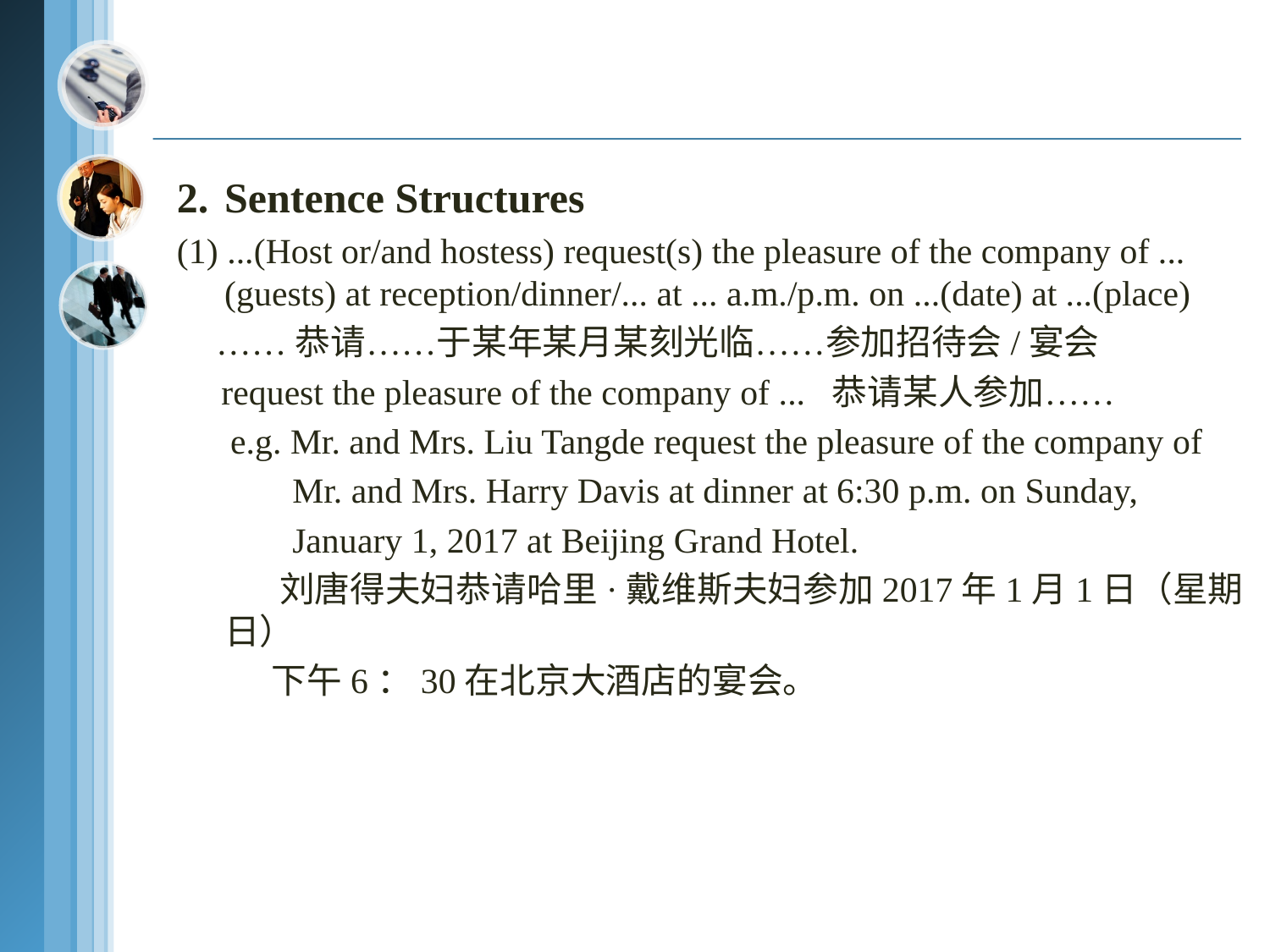

2.	Sentence Structures
(1) ...(Host or/and hostess) request(s) the pleasure of the company of ...(guests) at reception/dinner/... at ... a.m./p.m. on ...(date) at ...(place)
     ……恭请……于某年某月某刻光临……参加招待会/宴会
     request the pleasure of the company of ...  恭请某人参加……
      e.g. Mr. and Mrs. Liu Tangde request the pleasure of the company of
             Mr. and Mrs. Harry Davis at dinner at 6:30 p.m. on Sunday,
             January 1, 2017 at Beijing Grand Hotel.
            刘唐得夫妇恭请哈里·戴维斯夫妇参加2017年1月1日（星期日）
           下午6：30在北京大酒店的宴会。